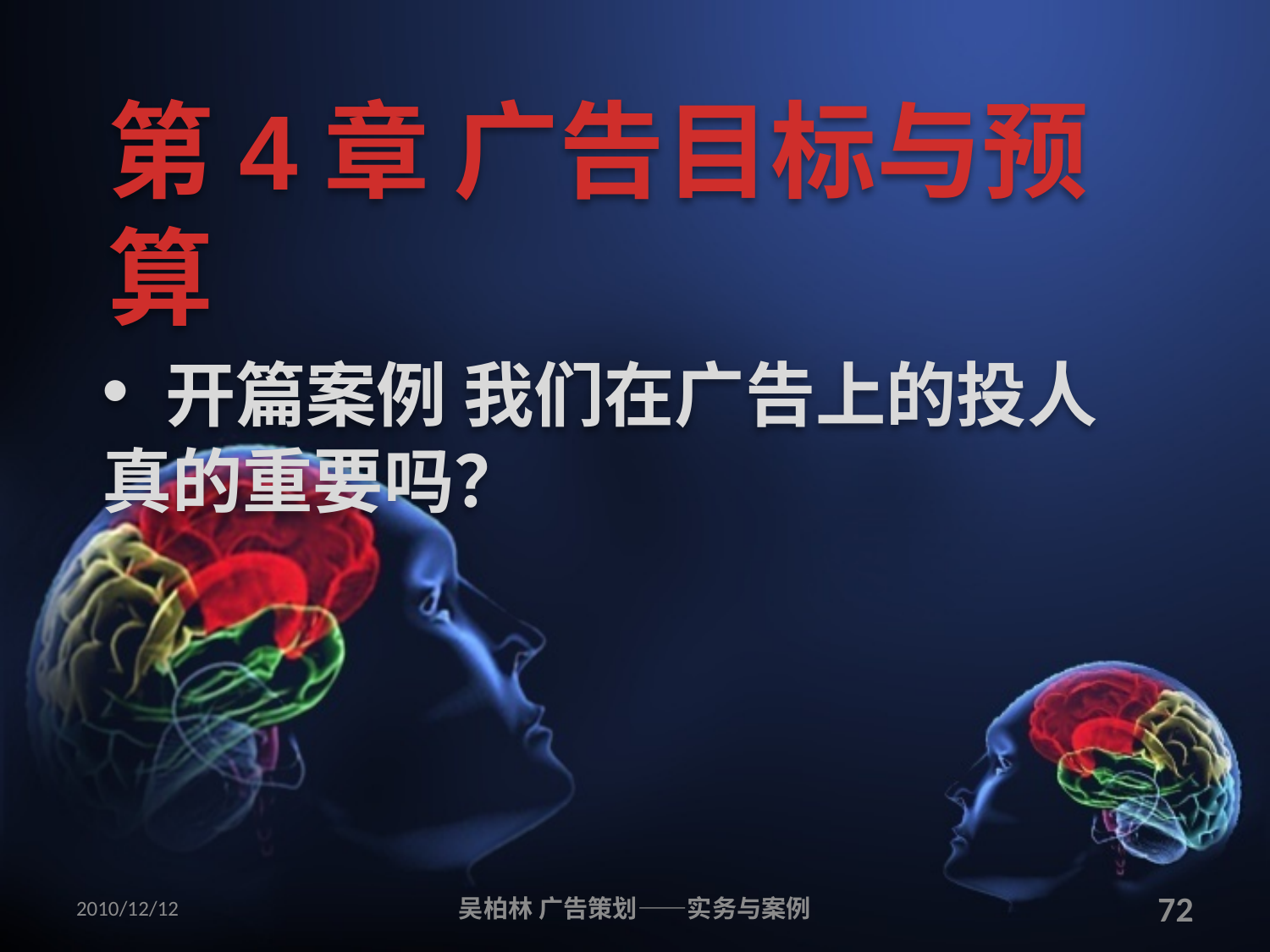

# 第4章 广告目标与预算
 开篇案例 我们在广告上的投人真的重要吗？
2010/12/12
吴柏林 广告策划——实务与案例
72